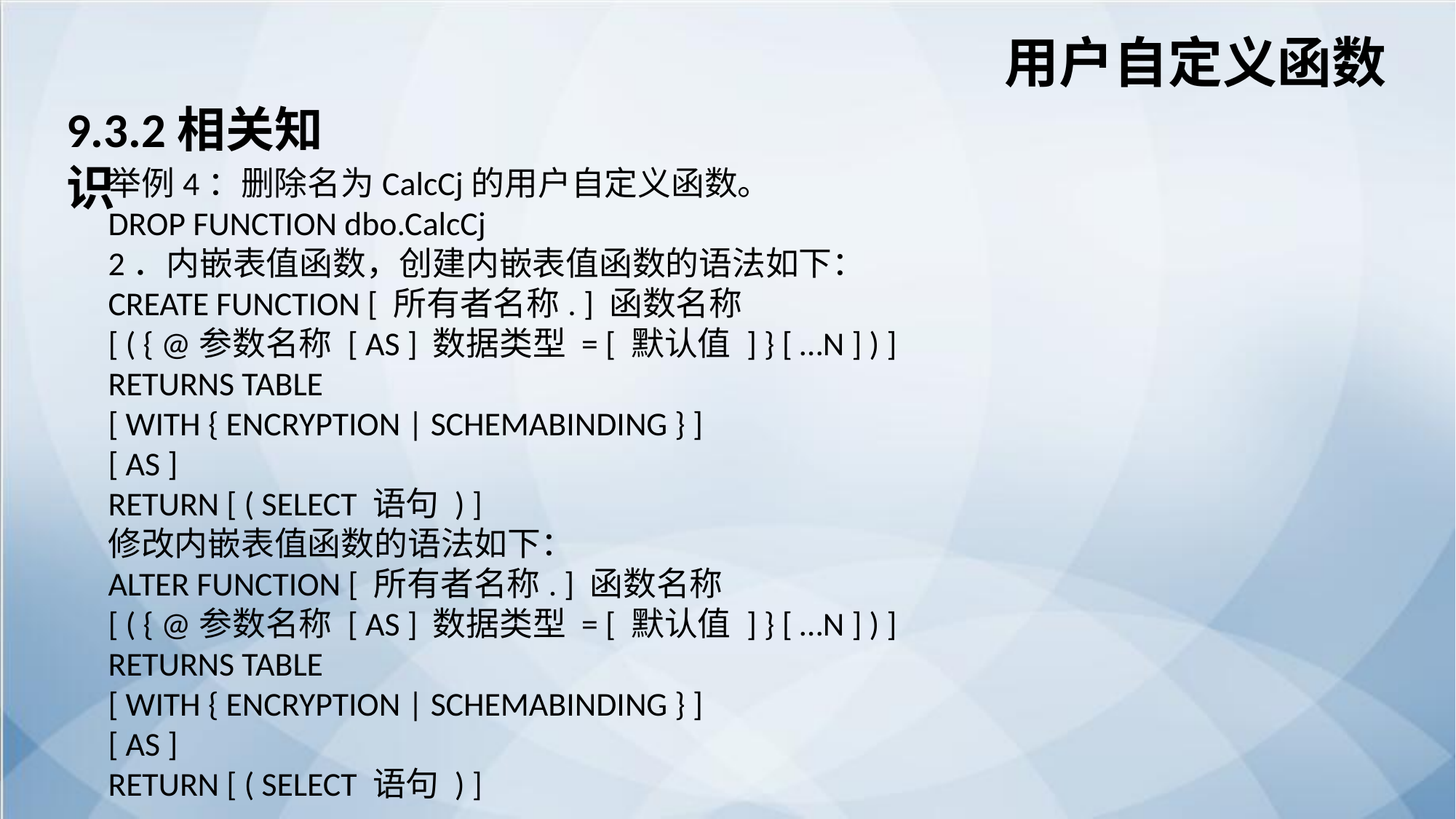

用户自定义函数
9.3.2相关知识
举例4：删除名为CalcCj的用户自定义函数。
DROP FUNCTION dbo.CalcCj
2．内嵌表值函数，创建内嵌表值函数的语法如下：
CREATE FUNCTION [ 所有者名称. ] 函数名称
[ ( { @参数名称 [ AS ] 数据类型 = [ 默认值 ] } [ …N ] ) ]
RETURNS TABLE
[ WITH { ENCRYPTION | SCHEMABINDING } ]
[ AS ]
RETURN [ ( SELECT 语句 ) ]
修改内嵌表值函数的语法如下：
ALTER FUNCTION [ 所有者名称. ] 函数名称
[ ( { @参数名称 [ AS ] 数据类型 = [ 默认值 ] } [ …N ] ) ]
RETURNS TABLE
[ WITH { ENCRYPTION | SCHEMABINDING } ]
[ AS ]
RETURN [ ( SELECT 语句 ) ]